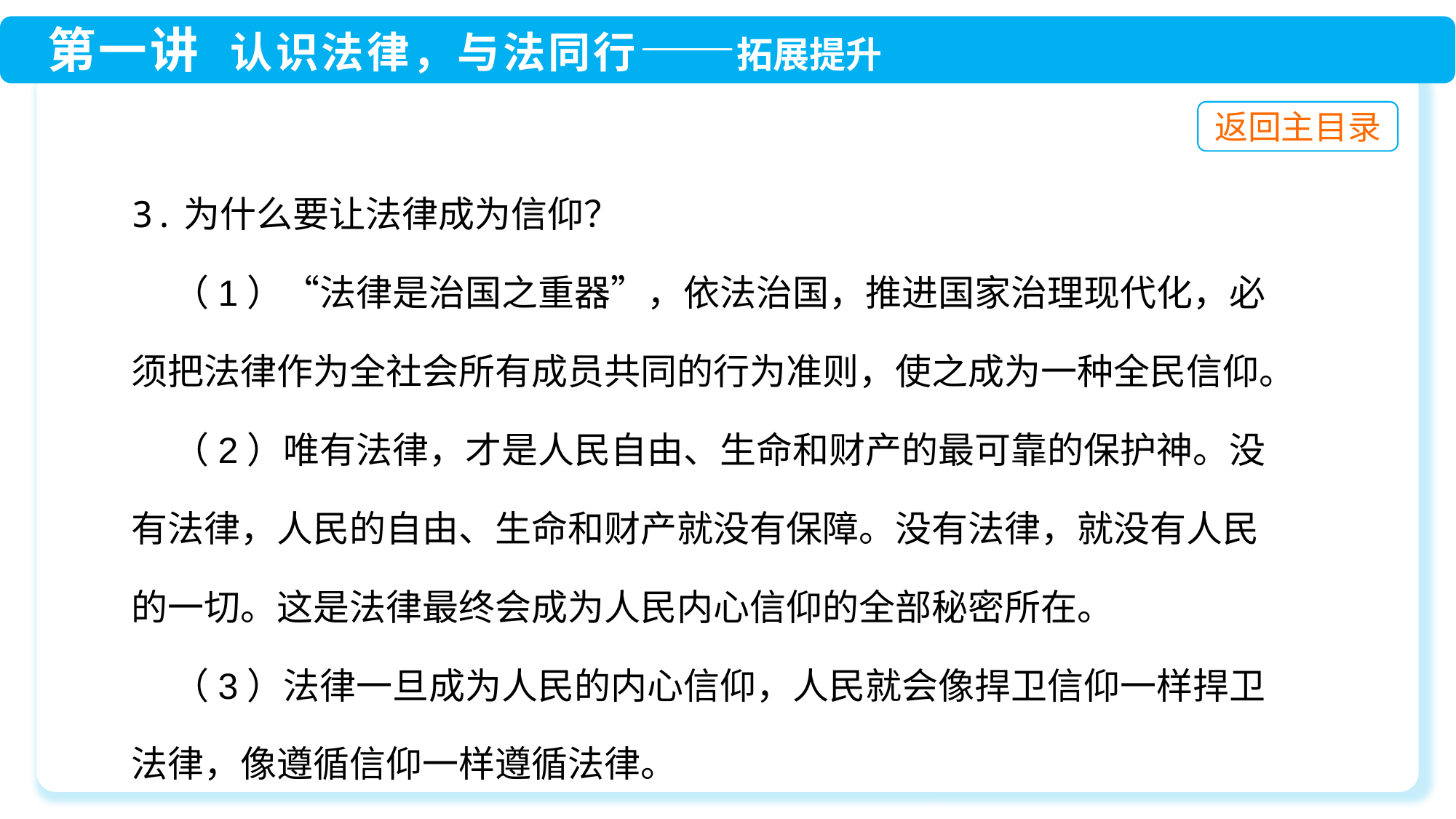

3.为什么要让法律成为信仰？
    （1）“法律是治国之重器”，依法治国，推进国家治理现代化，必须把法律作为全社会所有成员共同的行为准则，使之成为一种全民信仰。
    （2）唯有法律，才是人民自由、生命和财产的最可靠的保护神。没有法律，人民的自由、生命和财产就没有保障。没有法律，就没有人民的一切。这是法律最终会成为人民内心信仰的全部秘密所在。
    （3）法律一旦成为人民的内心信仰，人民就会像捍卫信仰一样捍卫法律，像遵循信仰一样遵循法律。